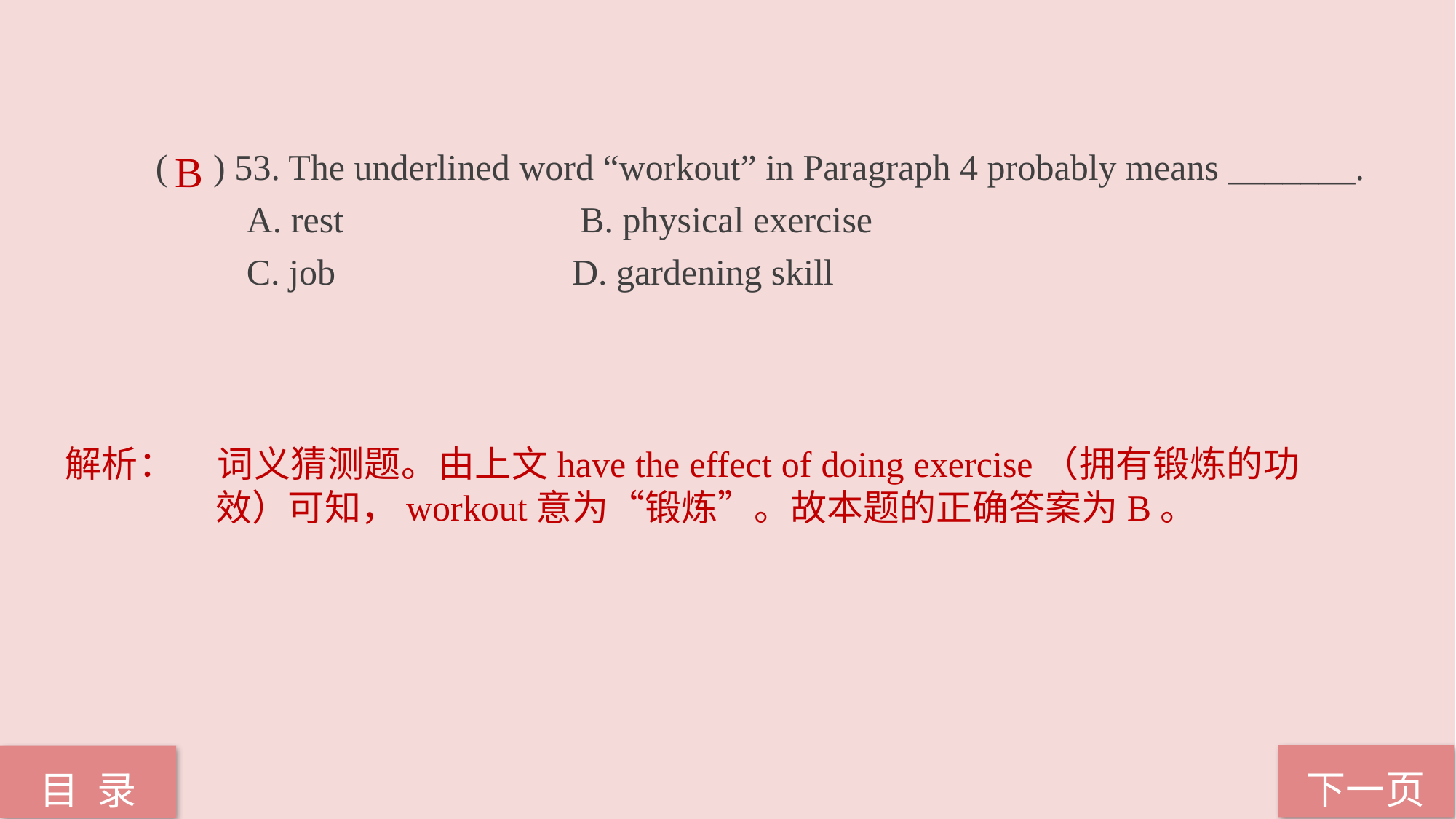

(     ) 53. The underlined word “workout” in Paragraph 4 probably means _______.
          A. rest                          B. physical exercise
          C. job                          D. gardening skill
B
解析：	词义猜测题。由上文have the effect of doing exercise（拥有锻炼的功效）可知，workout意为“锻炼”。故本题的正确答案为B。